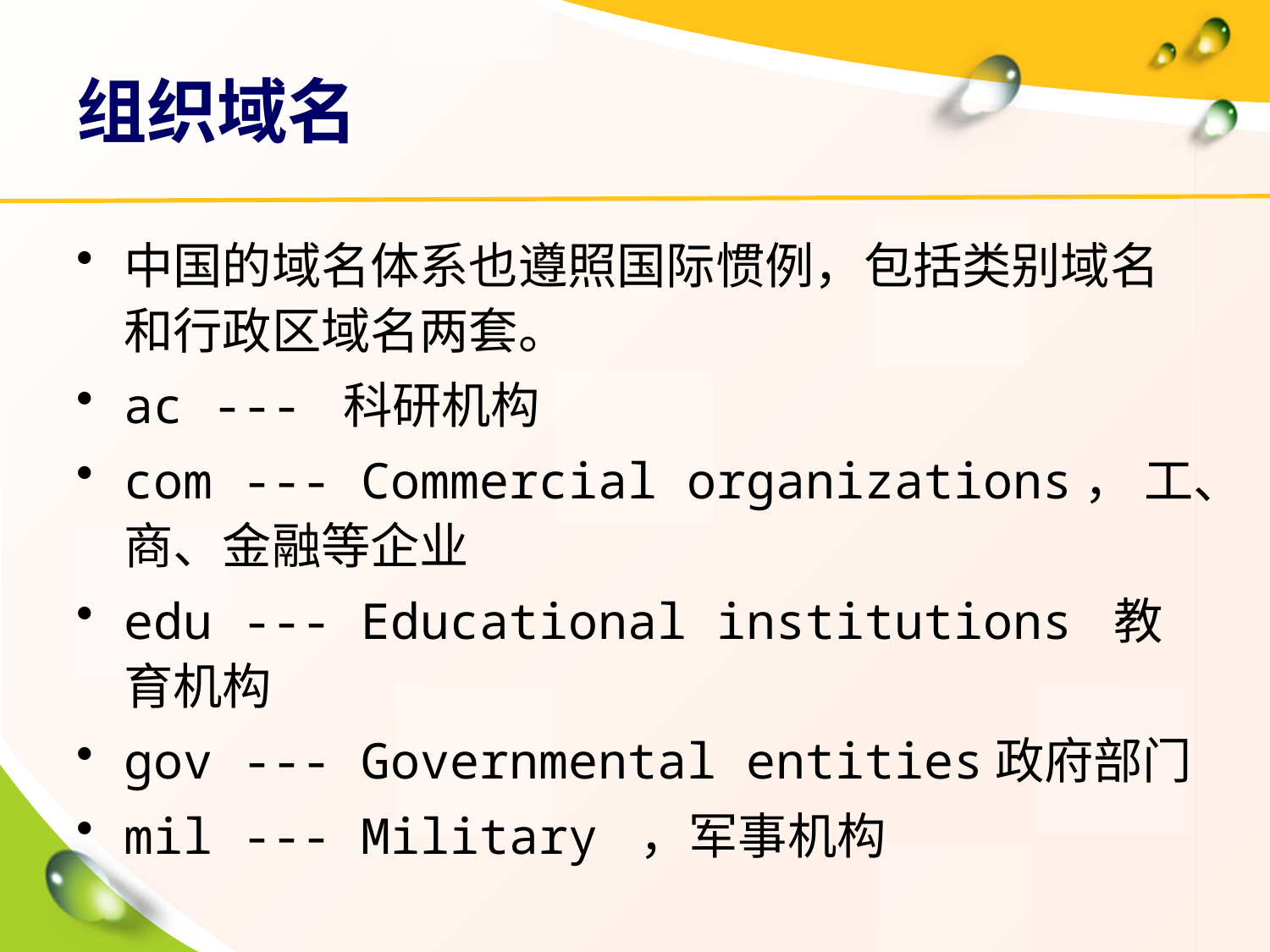

# 组织域名
中国的域名体系也遵照国际惯例，包括类别域名和行政区域名两套。
ac --- 科研机构
com --- Commercial organizations， 工、商、金融等企业
edu --- Educational institutions 教育机构
gov --- Governmental entities政府部门
mil --- Military ，军事机构